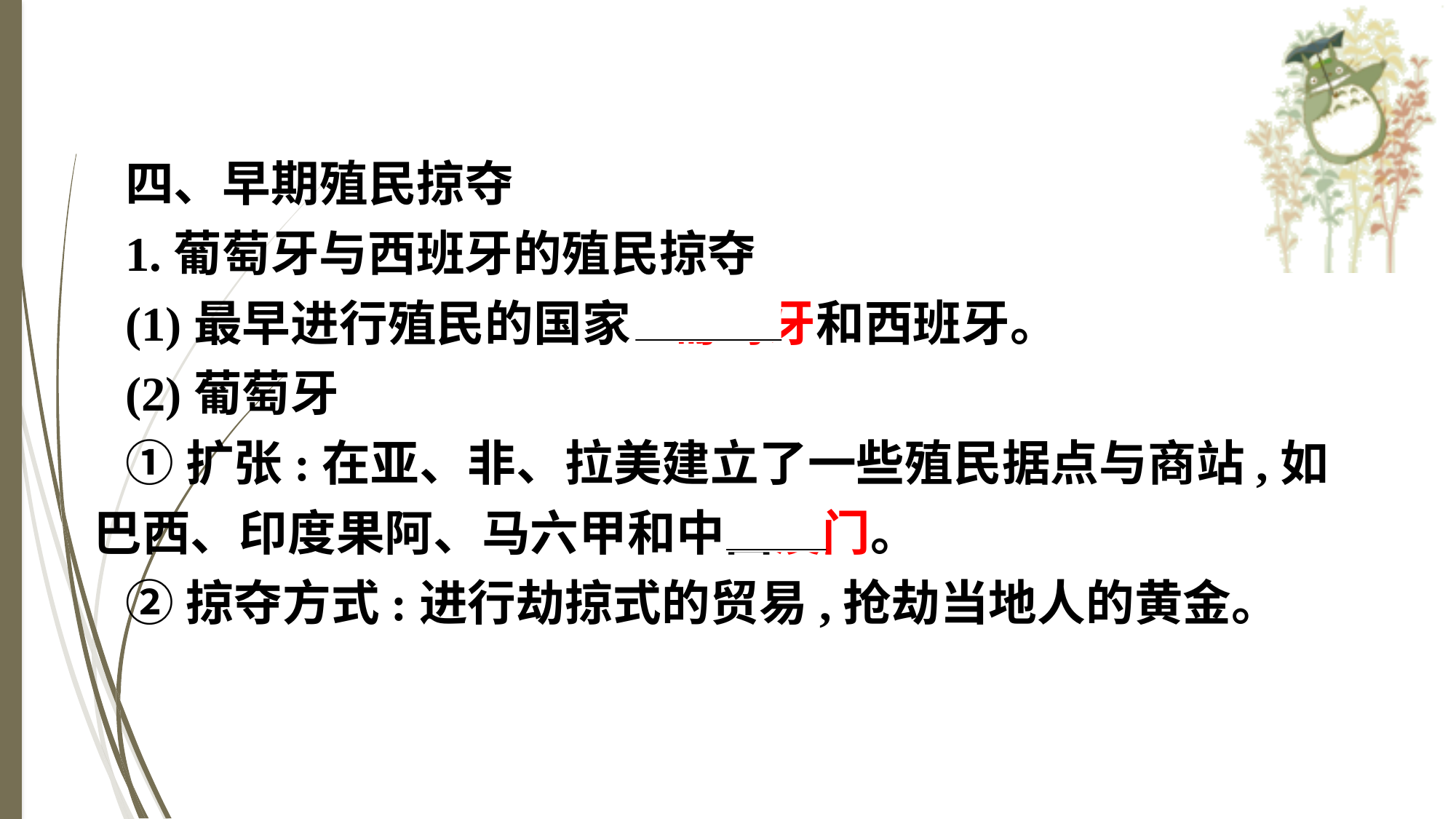

四、早期殖民掠夺
1.葡萄牙与西班牙的殖民掠夺
(1)最早进行殖民的国家:葡萄牙和西班牙。
(2)葡萄牙
①扩张:在亚、非、拉美建立了一些殖民据点与商站,如巴西、印度果阿、马六甲和中国澳门。
②掠夺方式:进行劫掠式的贸易,抢劫当地人的黄金。